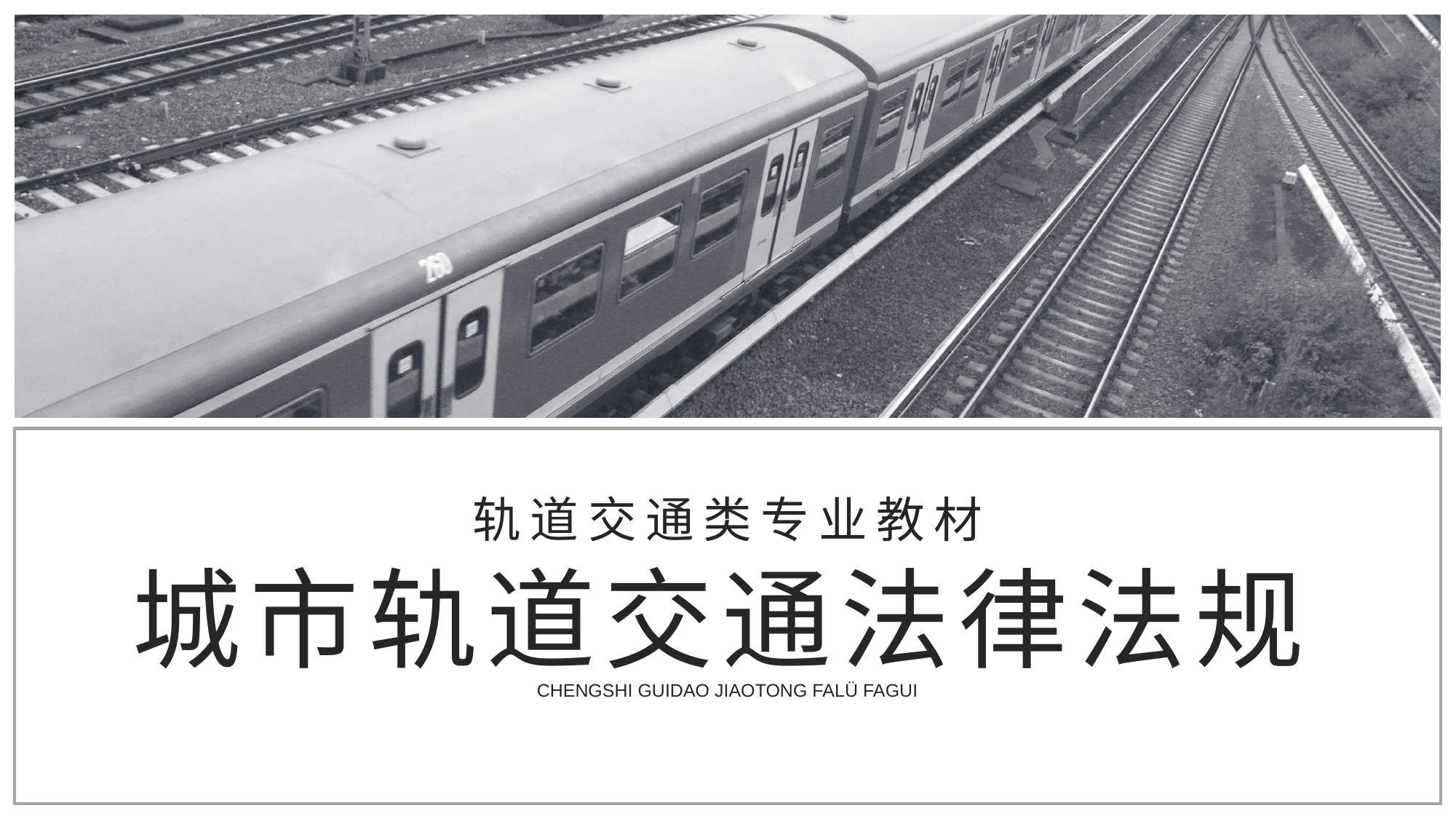

轨道交通类专业教材
城市轨道交通法律法规
CHENGSHI GUIDAO JIAOTONG FALÜ FAGUI